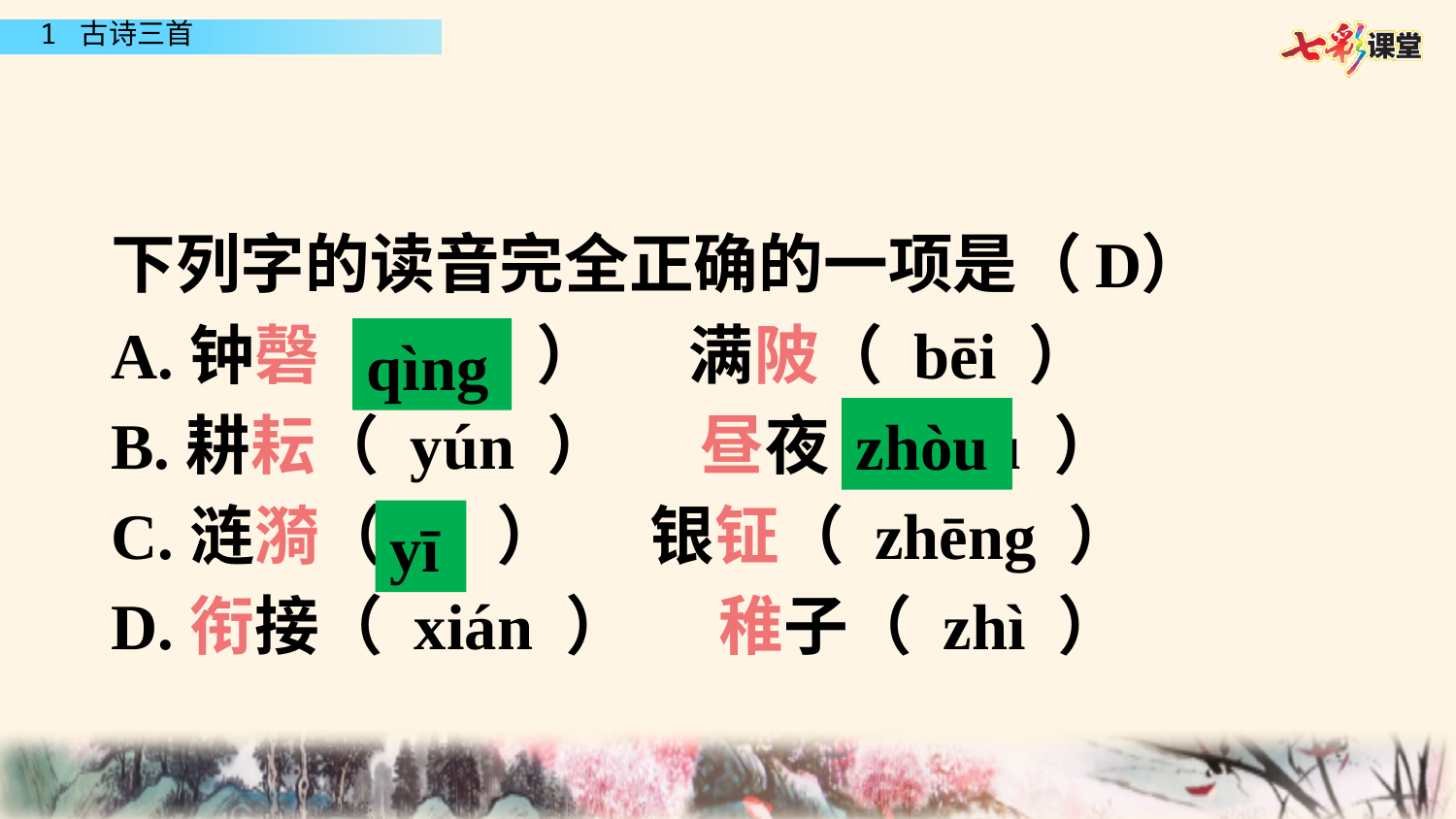

#
D
下列字的读音完全正确的一项是（    ）
A.钟磬（ qìn ）      满陂（ bēi ）
B.耕耘（ yún ）      昼夜（ zòu ）
C.涟漪（ yǐ ）      银钲（ zhēng ）
D.衔接（ xián ）      稚子（ zhì ）
qìng
zhòu
yī